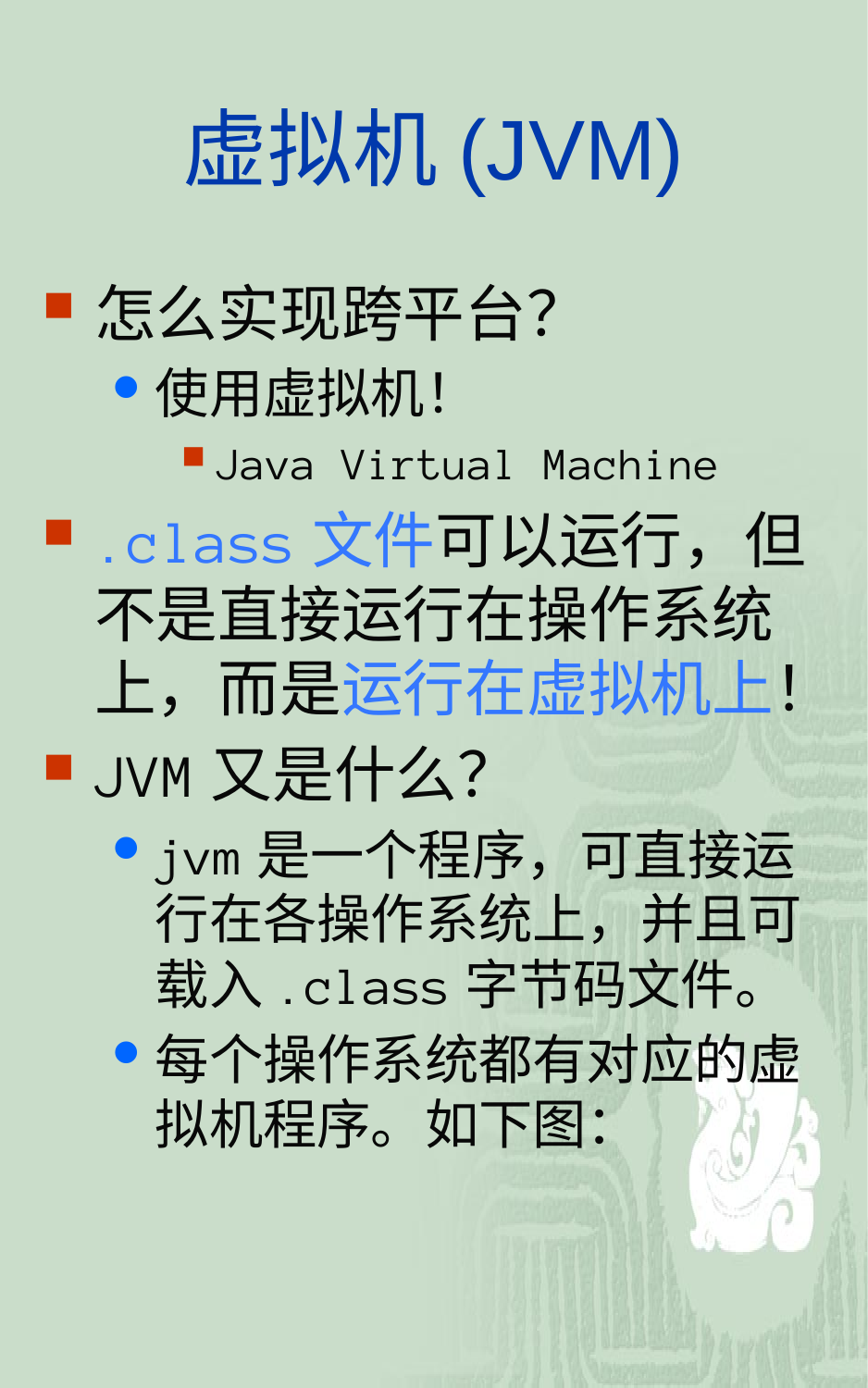

# 虚拟机(JVM)
怎么实现跨平台？
使用虚拟机！
Java Virtual Machine
.class文件可以运行，但不是直接运行在操作系统上，而是运行在虚拟机上！
JVM又是什么？
jvm是一个程序，可直接运行在各操作系统上，并且可载入.class字节码文件。
每个操作系统都有对应的虚拟机程序。如下图：